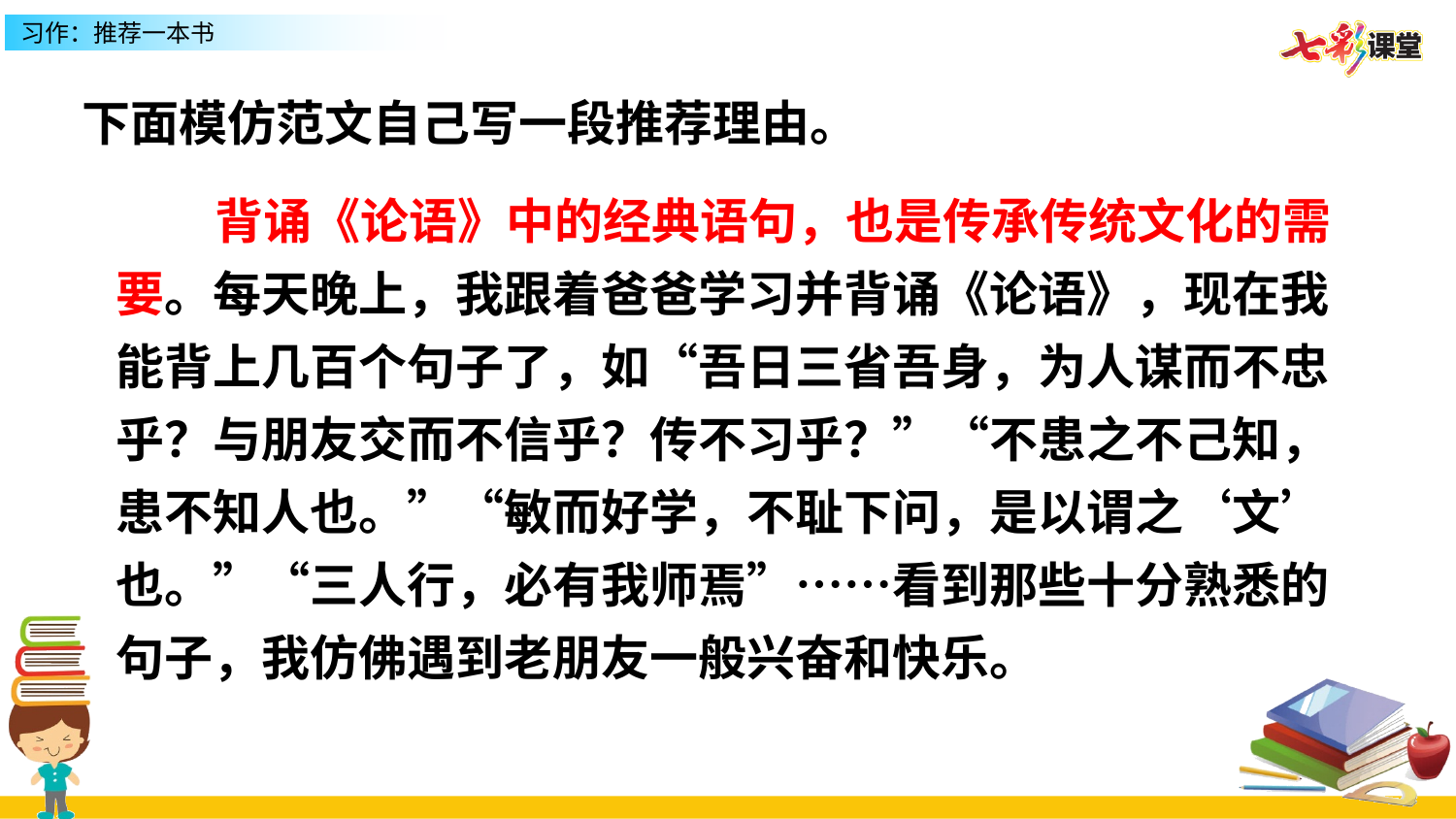

下面模仿范文自己写一段推荐理由。
        背诵《论语》中的经典语句，也是传承传统文化的需要。每天晚上，我跟着爸爸学习并背诵《论语》，现在我能背上几百个句子了，如“吾日三省吾身，为人谋而不忠乎？与朋友交而不信乎？传不习乎？”“不患之不己知，患不知人也。”“敏而好学，不耻下问，是以谓之‘文’也。”“三人行，必有我师焉”……看到那些十分熟悉的句子，我仿佛遇到老朋友一般兴奋和快乐。